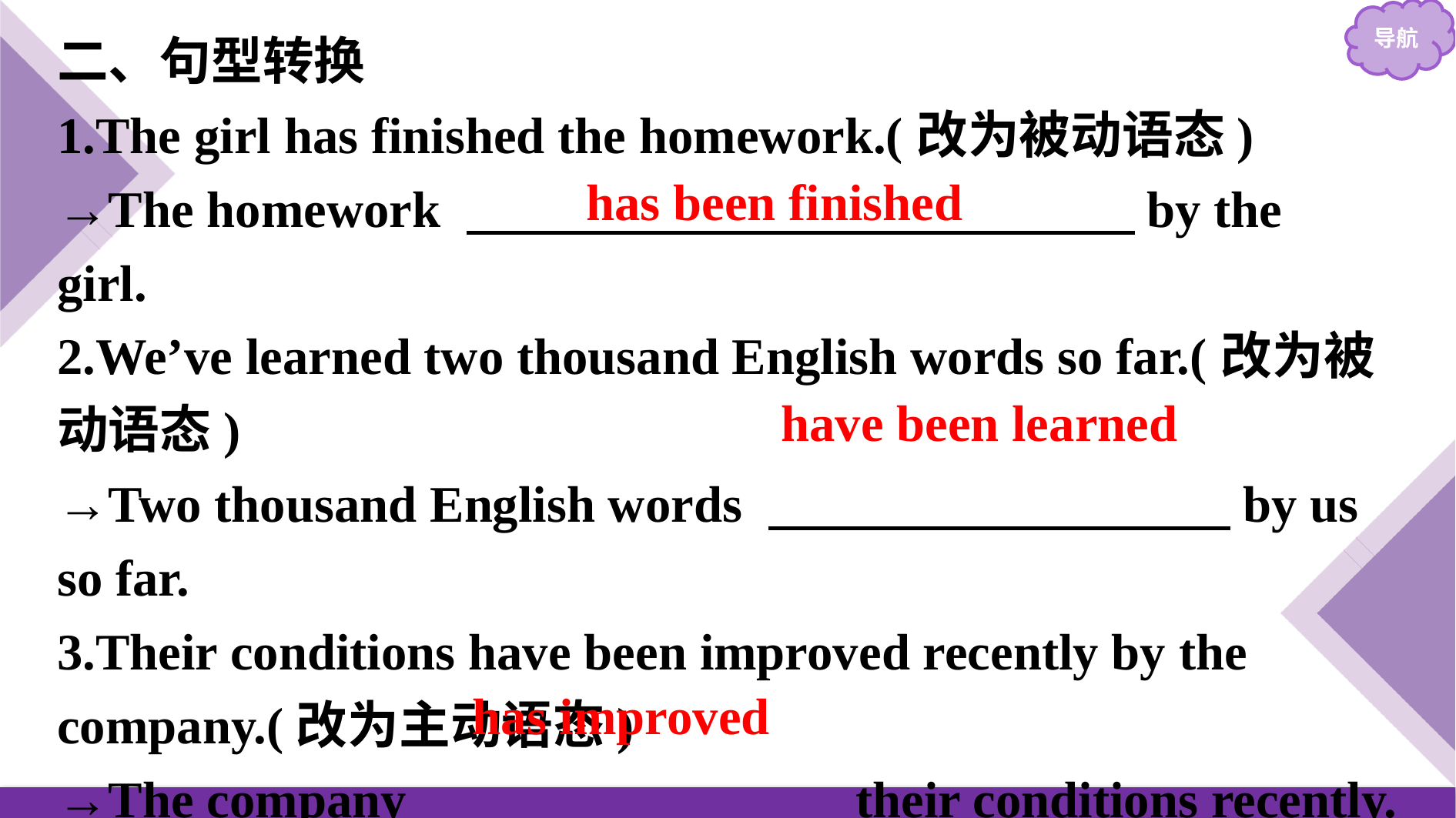

二、句型转换
1.The girl has finished the homework.(改为被动语态)
→The homework 　　　　　　　　　　　　　by the girl.
2.We’ve learned two thousand English words so far.(改为被动语态)
→Two thousand English words 　　　　　　　　　by us so far.
3.Their conditions have been improved recently by the company.(改为主动语态)
→The company 　　　　　　　　their conditions recently.
has been finished
have been learned
has improved